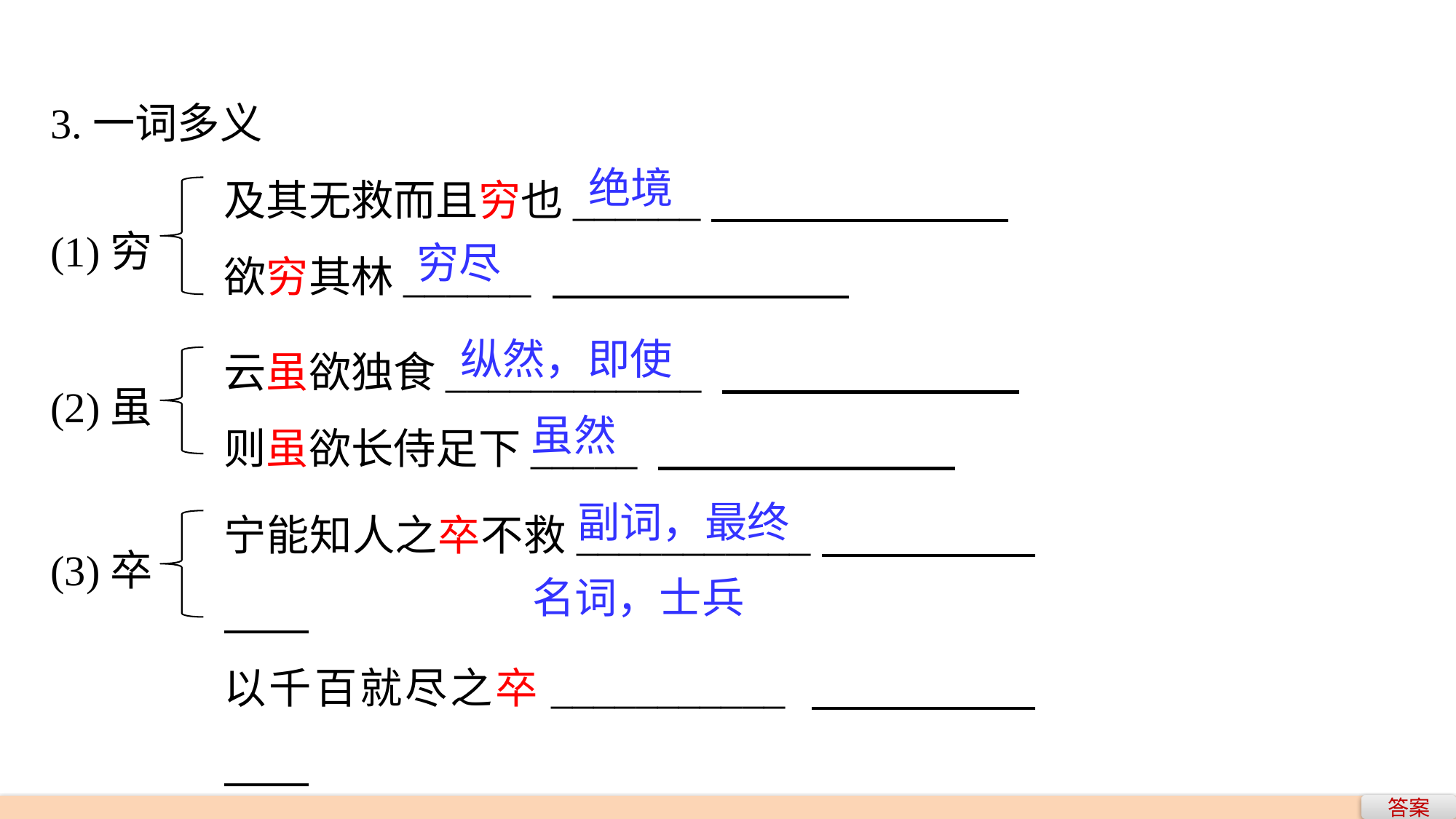

3.一词多义
及其无救而且穷也______
欲穷其林______
绝境

(1)穷
穷尽
云虽欲独食____________
则虽欲长侍足下_____
纵然，即使

(2)虽
虽然
宁能知人之卒不救___________
以千百就尽之卒___________
副词，最终

(3)卒
名词，士兵
答案